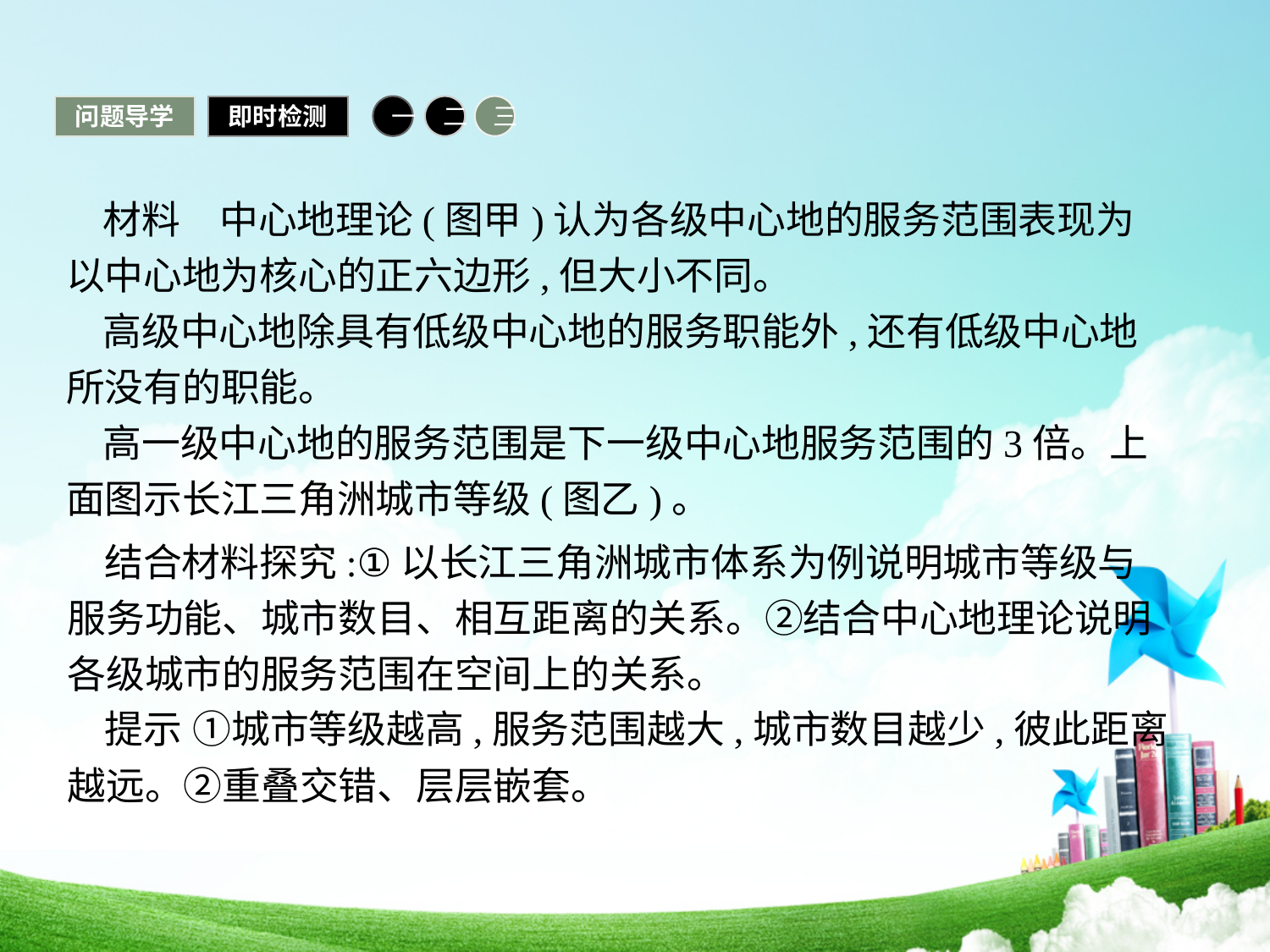

问题导学
即时检测
一
二
三
材料　中心地理论(图甲)认为各级中心地的服务范围表现为以中心地为核心的正六边形,但大小不同。
高级中心地除具有低级中心地的服务职能外,还有低级中心地所没有的职能。
高一级中心地的服务范围是下一级中心地服务范围的3倍。上面图示长江三角洲城市等级(图乙)。
结合材料探究:①以长江三角洲城市体系为例说明城市等级与服务功能、城市数目、相互距离的关系。②结合中心地理论说明各级城市的服务范围在空间上的关系。
提示 ①城市等级越高,服务范围越大,城市数目越少,彼此距离越远。②重叠交错、层层嵌套。